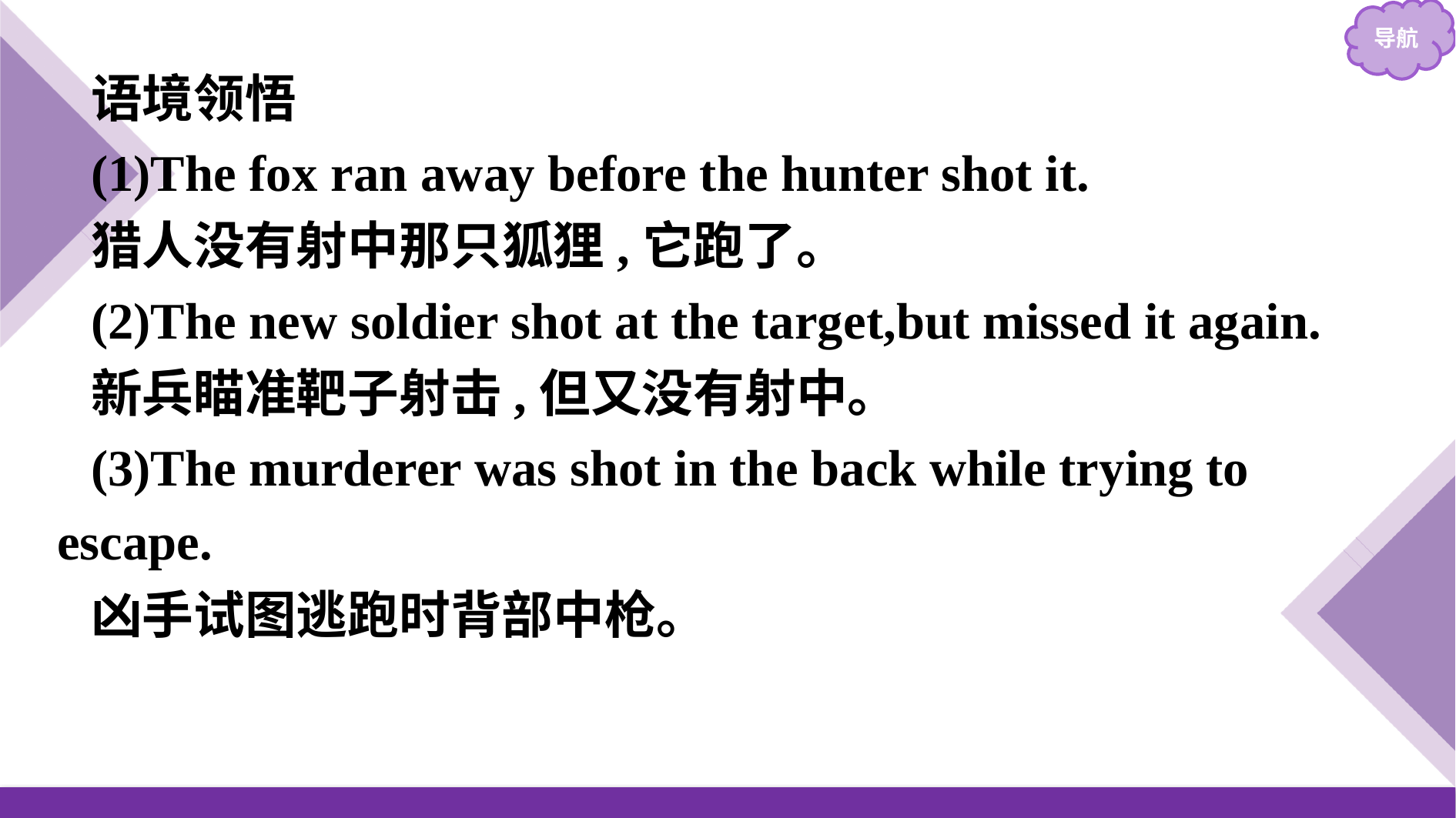

语境领悟
(1)The fox ran away before the hunter shot it.
猎人没有射中那只狐狸,它跑了。
(2)The new soldier shot at the target,but missed it again.
新兵瞄准靶子射击,但又没有射中。
(3)The murderer was shot in the back while trying to escape.
凶手试图逃跑时背部中枪。